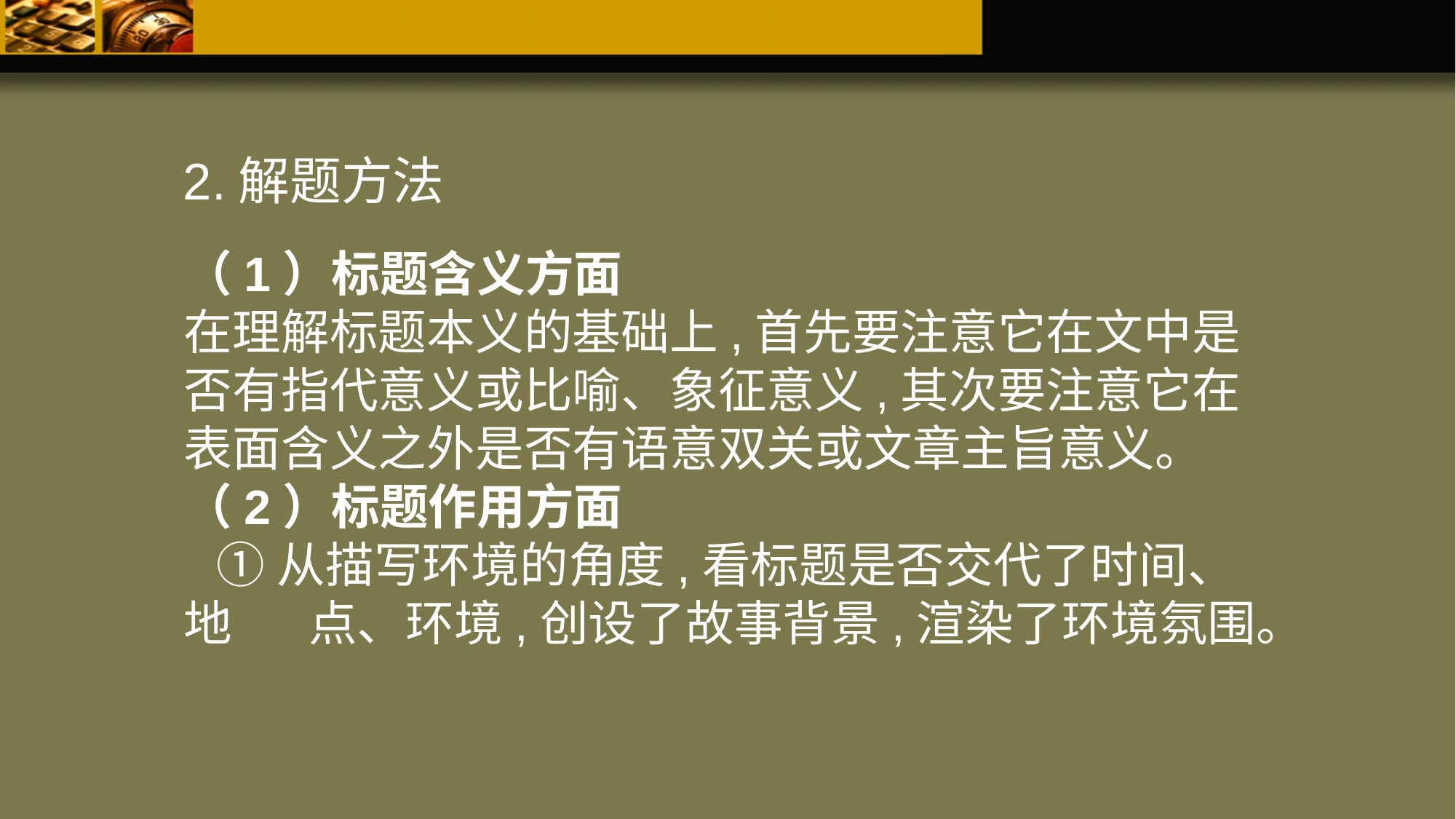

2.解题方法

（1）标题含义方面
在理解标题本义的基础上,首先要注意它在文中是否有指代意义或比喻、象征意义,其次要注意它在表面含义之外是否有语意双关或文章主旨意义。
（2）标题作用方面
   ①从描写环境的角度,看标题是否交代了时间、地       点、环境,创设了故事背景,渲染了环境氛围。